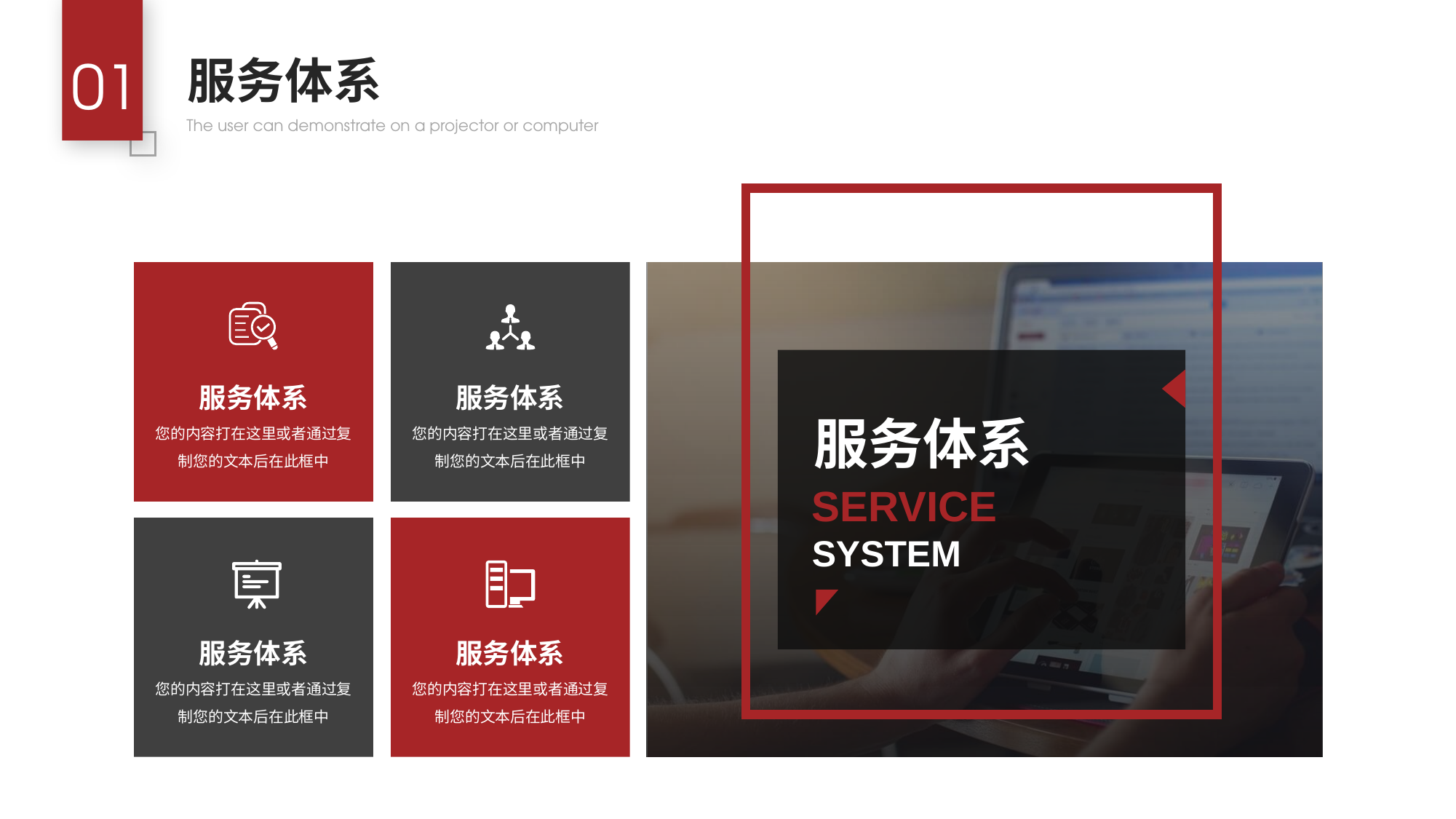

01
服务体系
The user can demonstrate on a projector or computer

服务体系
您的内容打在这里或者通过复制您的文本后在此框中

服务体系
您的内容打在这里或者通过复制您的文本后在此框中

服务体系
SERVICE
SYSTEM

服务体系
您的内容打在这里或者通过复制您的文本后在此框中

服务体系
您的内容打在这里或者通过复制您的文本后在此框中